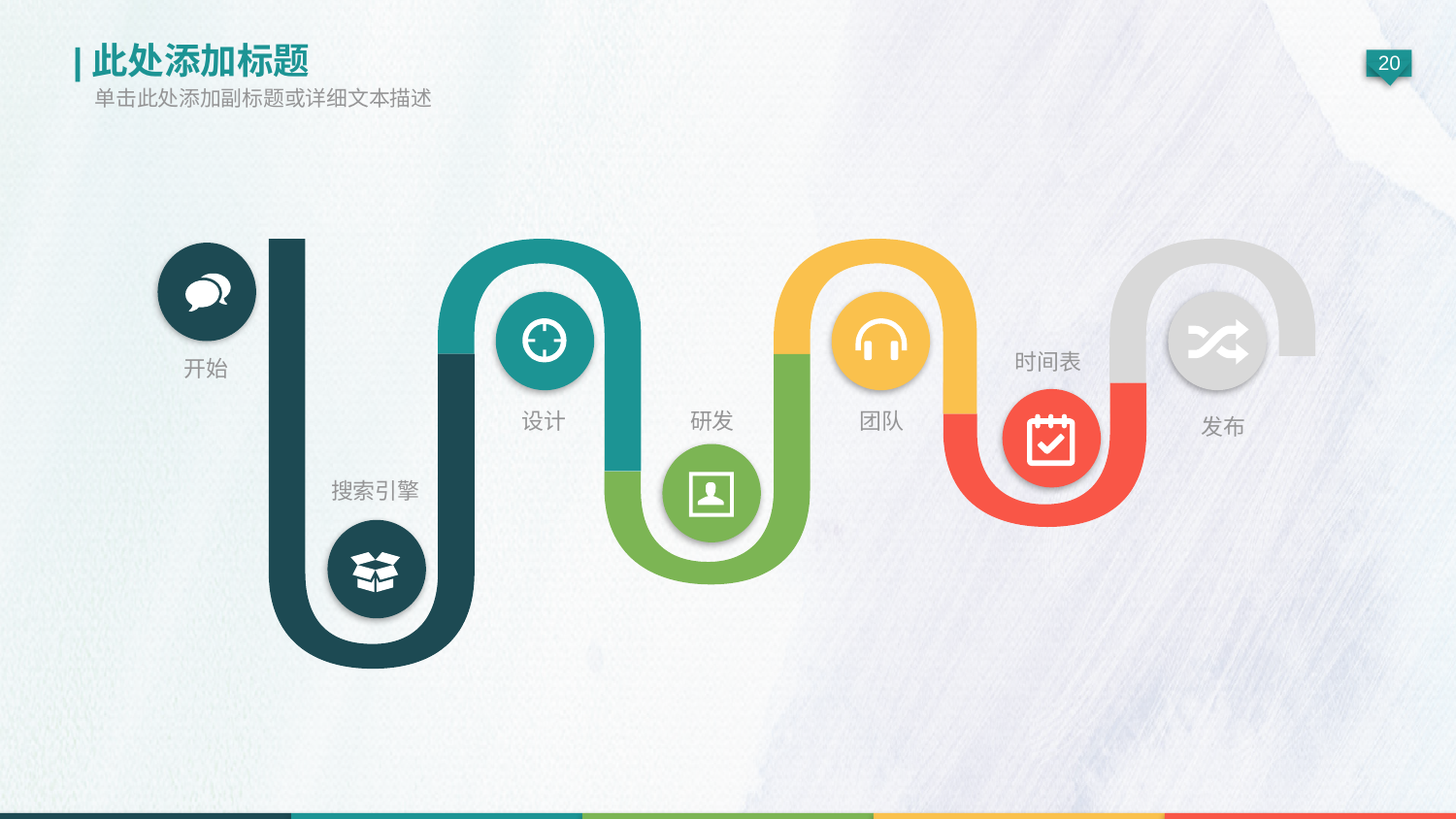

|此处添加标题
单击此处添加副标题或详细文本描述

时间表
开始

团队
设计
研发
发布

搜索引擎